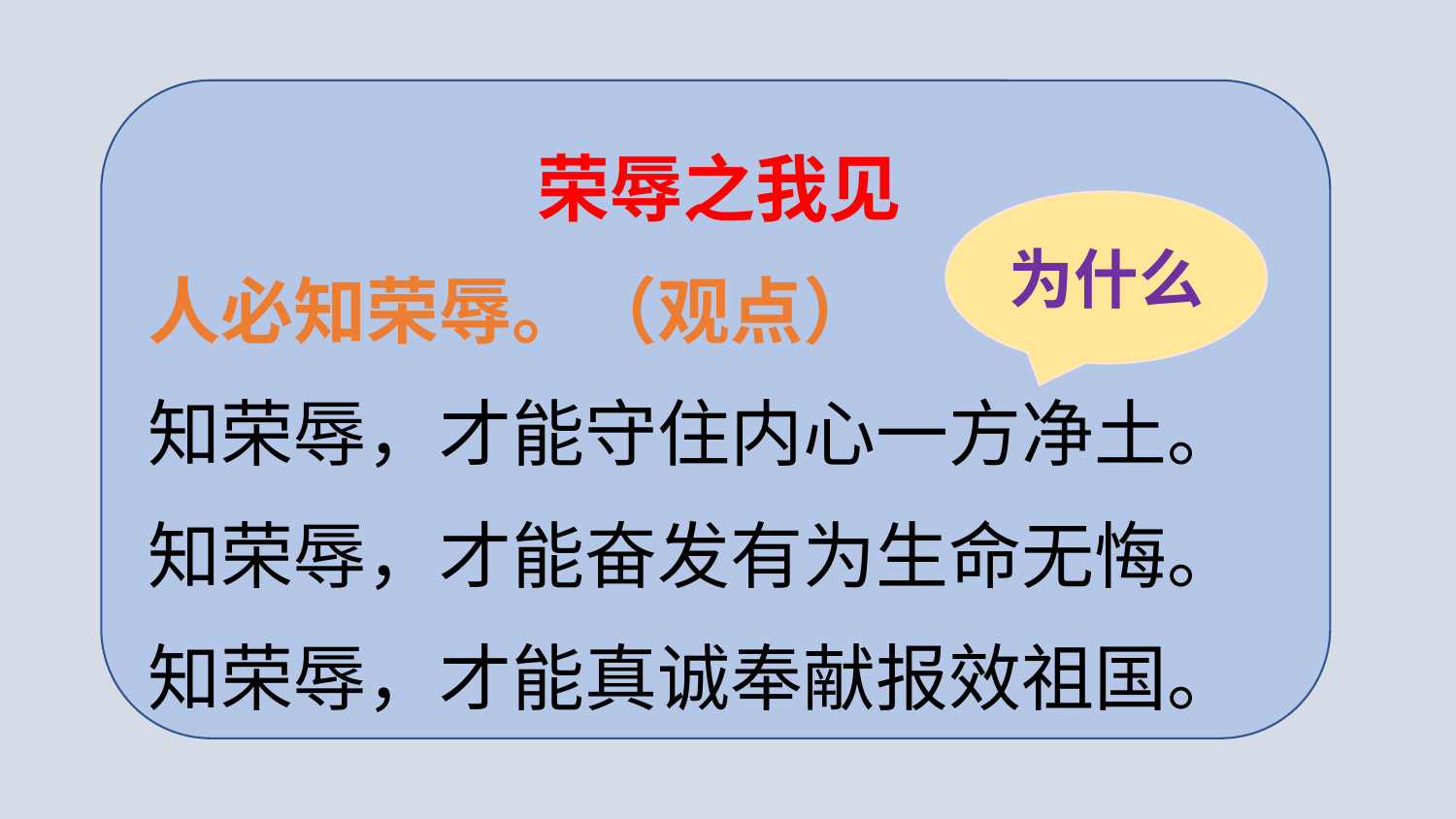

荣辱之我见
人必知荣辱。（观点）
知荣辱，才能守住内心一方净土。
知荣辱，才能奋发有为生命无悔。
知荣辱，才能真诚奉献报效祖国。
为什么